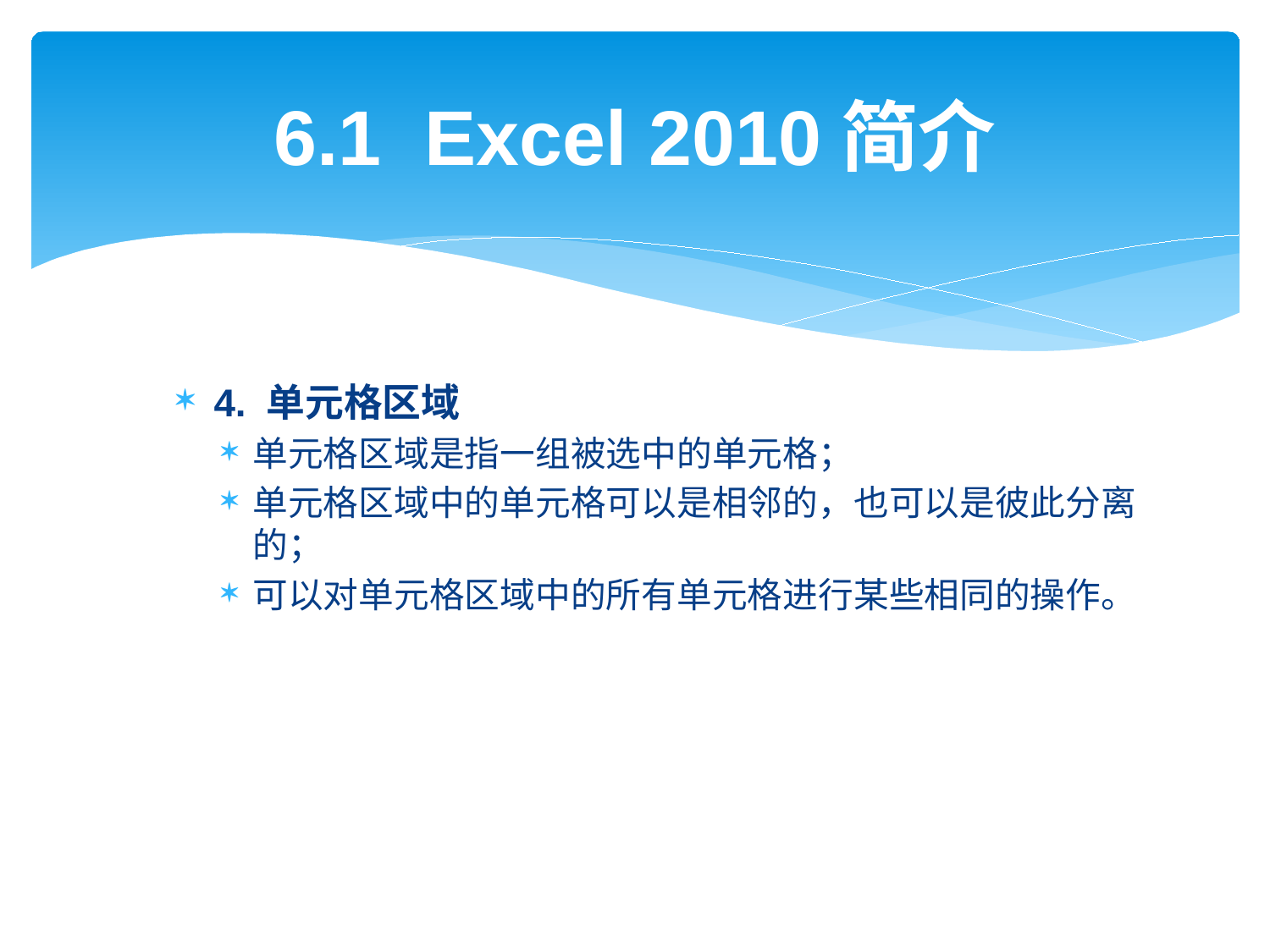

# 6.1  Excel 2010简介
4. 单元格区域
单元格区域是指一组被选中的单元格；
单元格区域中的单元格可以是相邻的，也可以是彼此分离的；
可以对单元格区域中的所有单元格进行某些相同的操作。